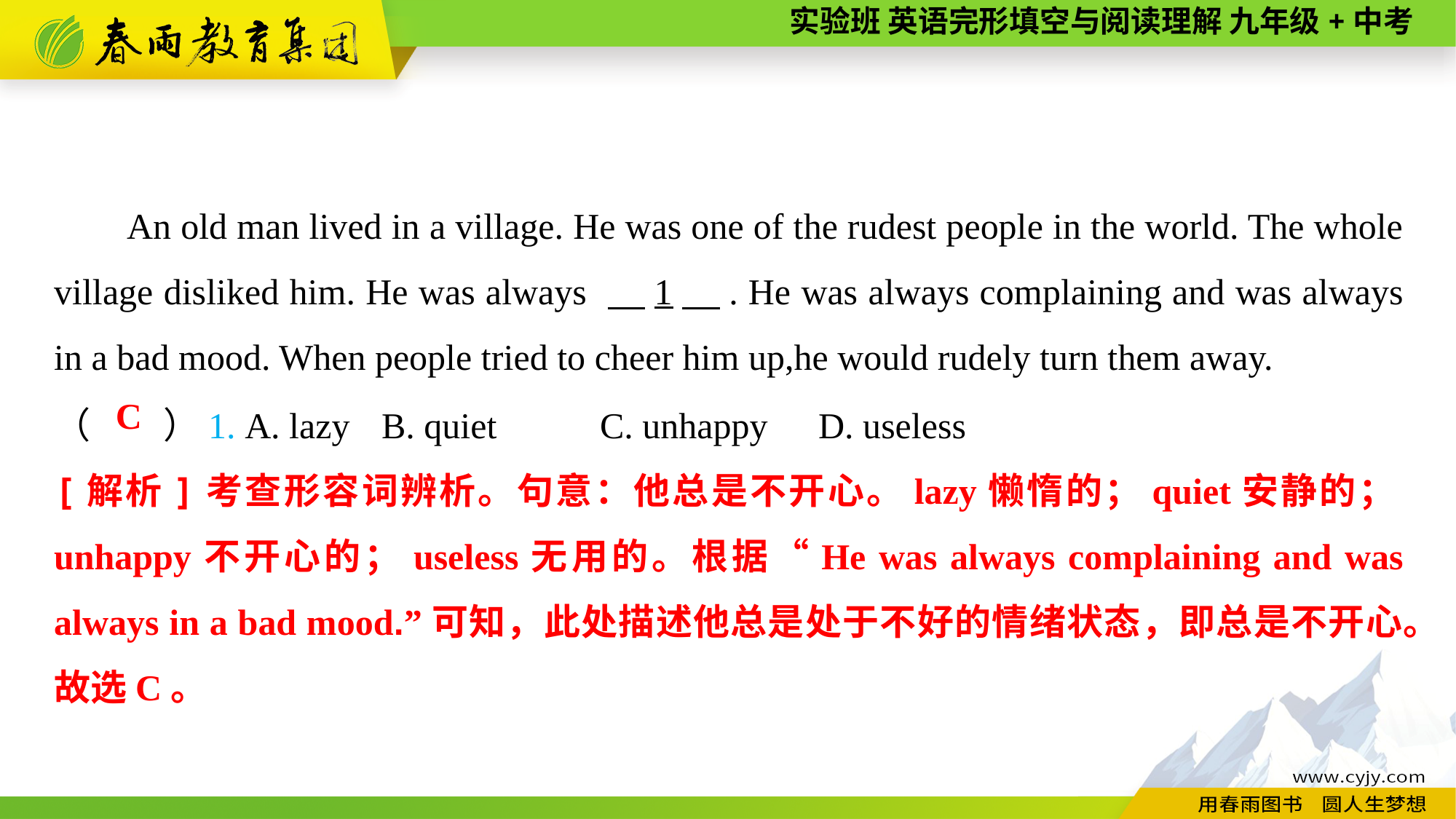

An old man lived in a village. He was one of the rudest people in the world. The whole village disliked him. He was always 　1　. He was always complaining and was always in a bad mood. When people tried to cheer him up,he would rudely turn them away.
（　　）1. A. lazy	B. quiet	C. unhappy	D. useless
C
[解析]考查形容词辨析。句意：他总是不开心。lazy懒惰的；quiet安静的；unhappy不开心的；useless无用的。根据“He was always complaining and was always in a bad mood.”可知，此处描述他总是处于不好的情绪状态，即总是不开心。故选C。